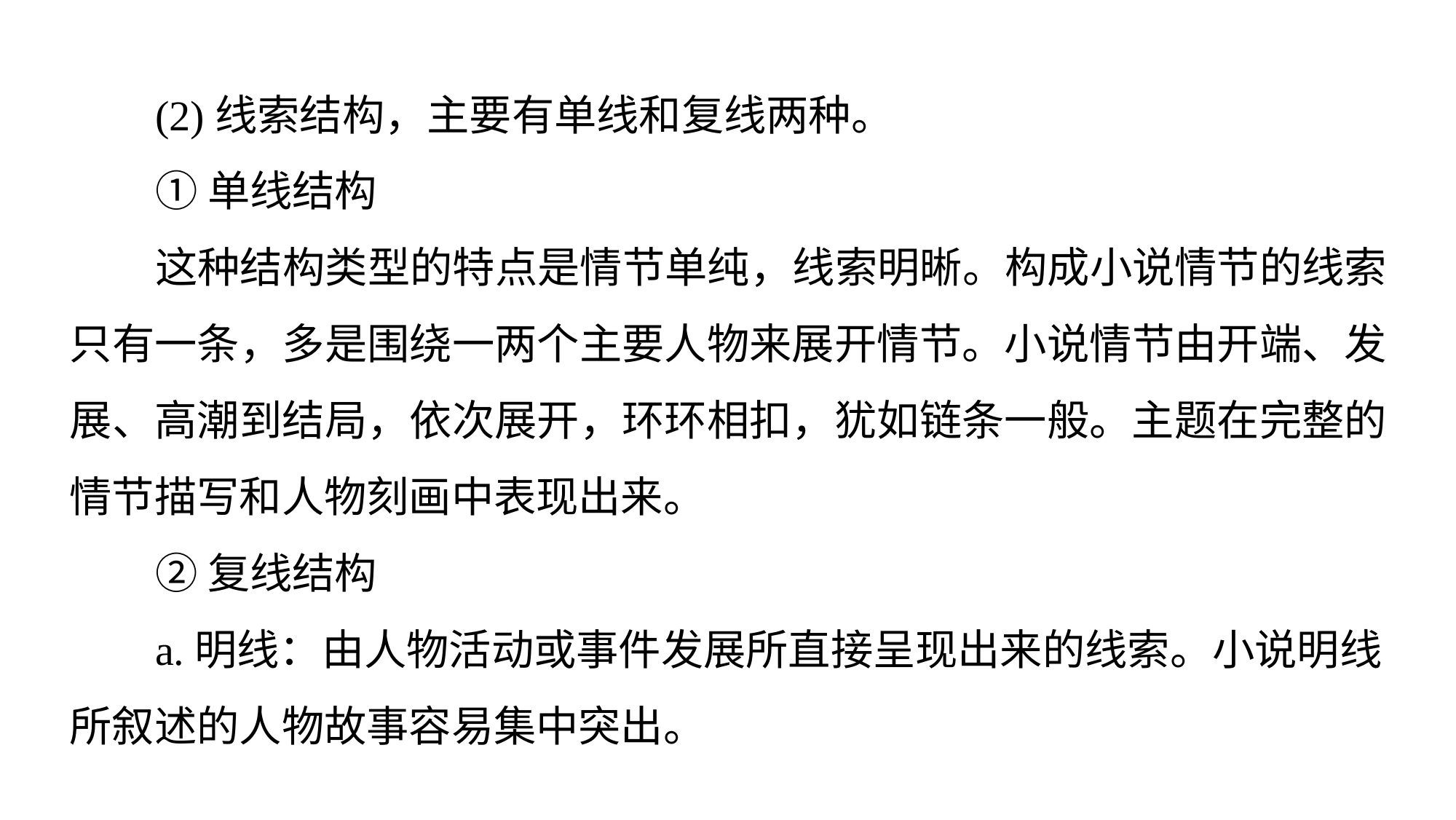

(2)线索结构，主要有单线和复线两种。
①单线结构
这种结构类型的特点是情节单纯，线索明晰。构成小说情节的线索只有一条，多是围绕一两个主要人物来展开情节。小说情节由开端、发展、高潮到结局，依次展开，环环相扣，犹如链条一般。主题在完整的情节描写和人物刻画中表现出来。
②复线结构
a.明线：由人物活动或事件发展所直接呈现出来的线索。小说明线所叙述的人物故事容易集中突出。